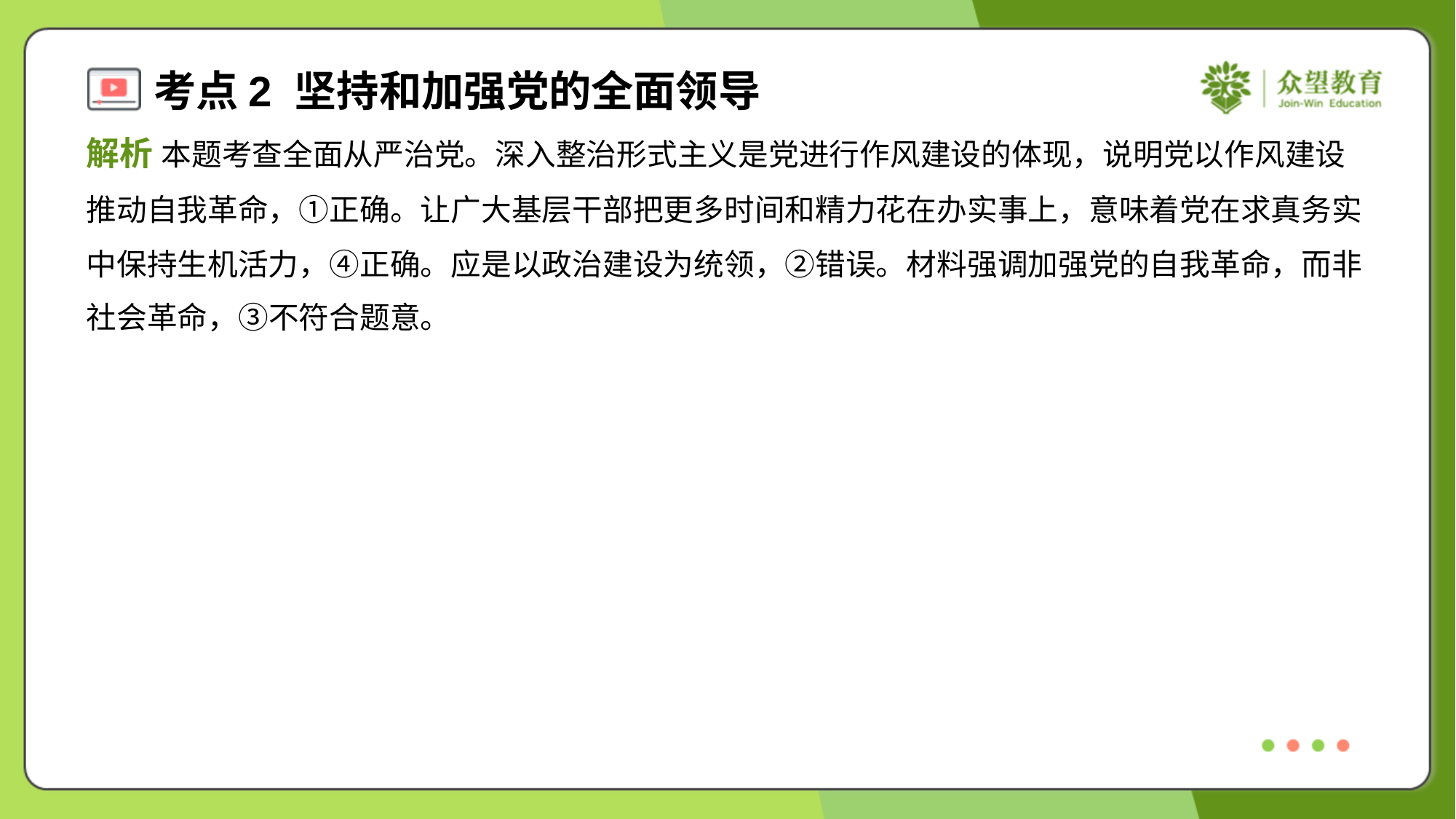

解析 本题考查全面从严治党。深入整治形式主义是党进行作风建设的体现，说明党以作风建设
推动自我革命，①正确。让广大基层干部把更多时间和精力花在办实事上，意味着党在求真务实
中保持生机活力，④正确。应是以政治建设为统领，②错误。材料强调加强党的自我革命，而非
社会革命，③不符合题意。